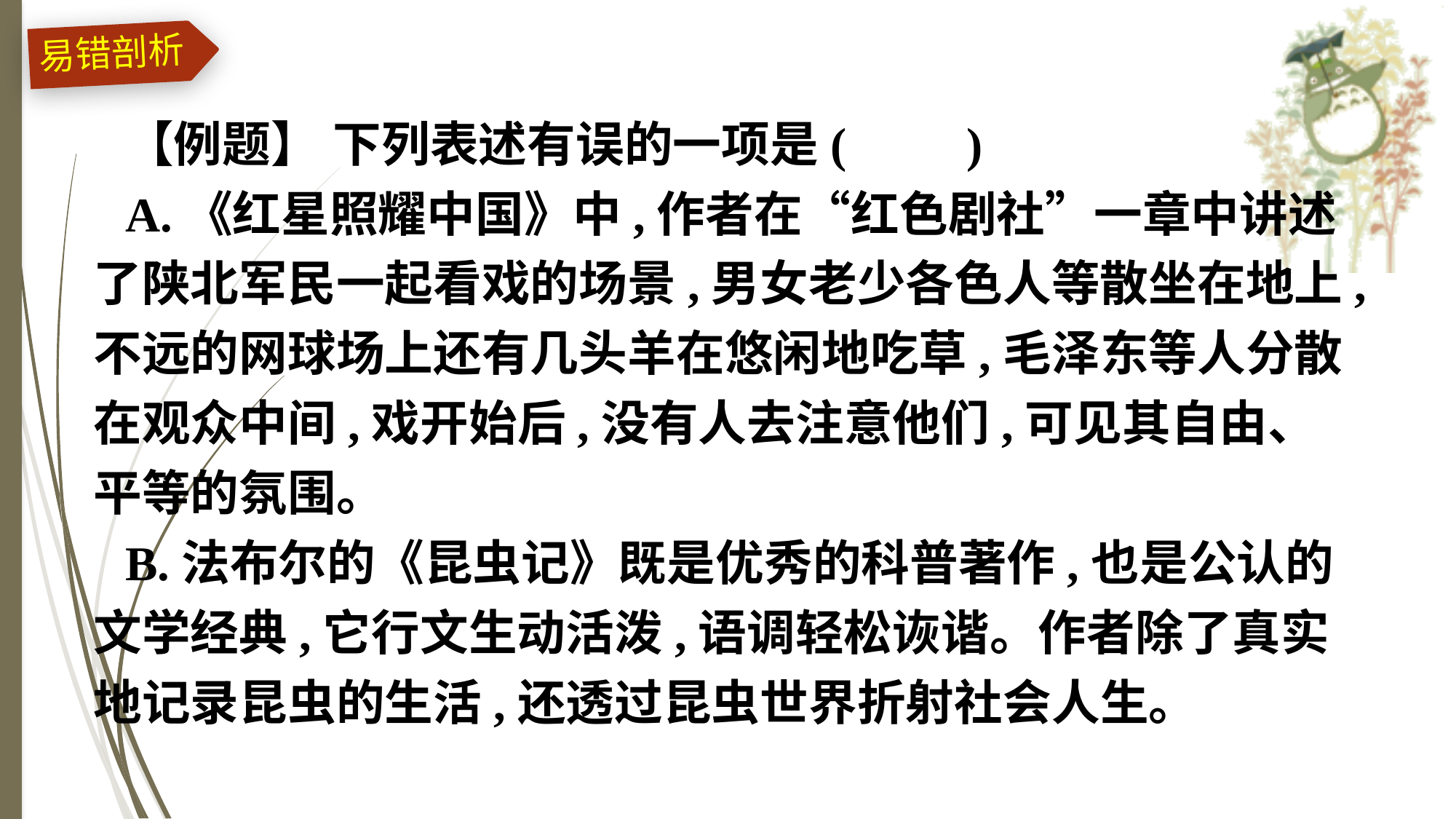

易错剖析
【例题】 下列表述有误的一项是(　　)
A.《红星照耀中国》中,作者在“红色剧社”一章中讲述了陕北军民一起看戏的场景,男女老少各色人等散坐在地上,不远的网球场上还有几头羊在悠闲地吃草,毛泽东等人分散在观众中间,戏开始后,没有人去注意他们,可见其自由、平等的氛围。
B.法布尔的《昆虫记》既是优秀的科普著作,也是公认的文学经典,它行文生动活泼,语调轻松诙谐。作者除了真实地记录昆虫的生活,还透过昆虫世界折射社会人生。